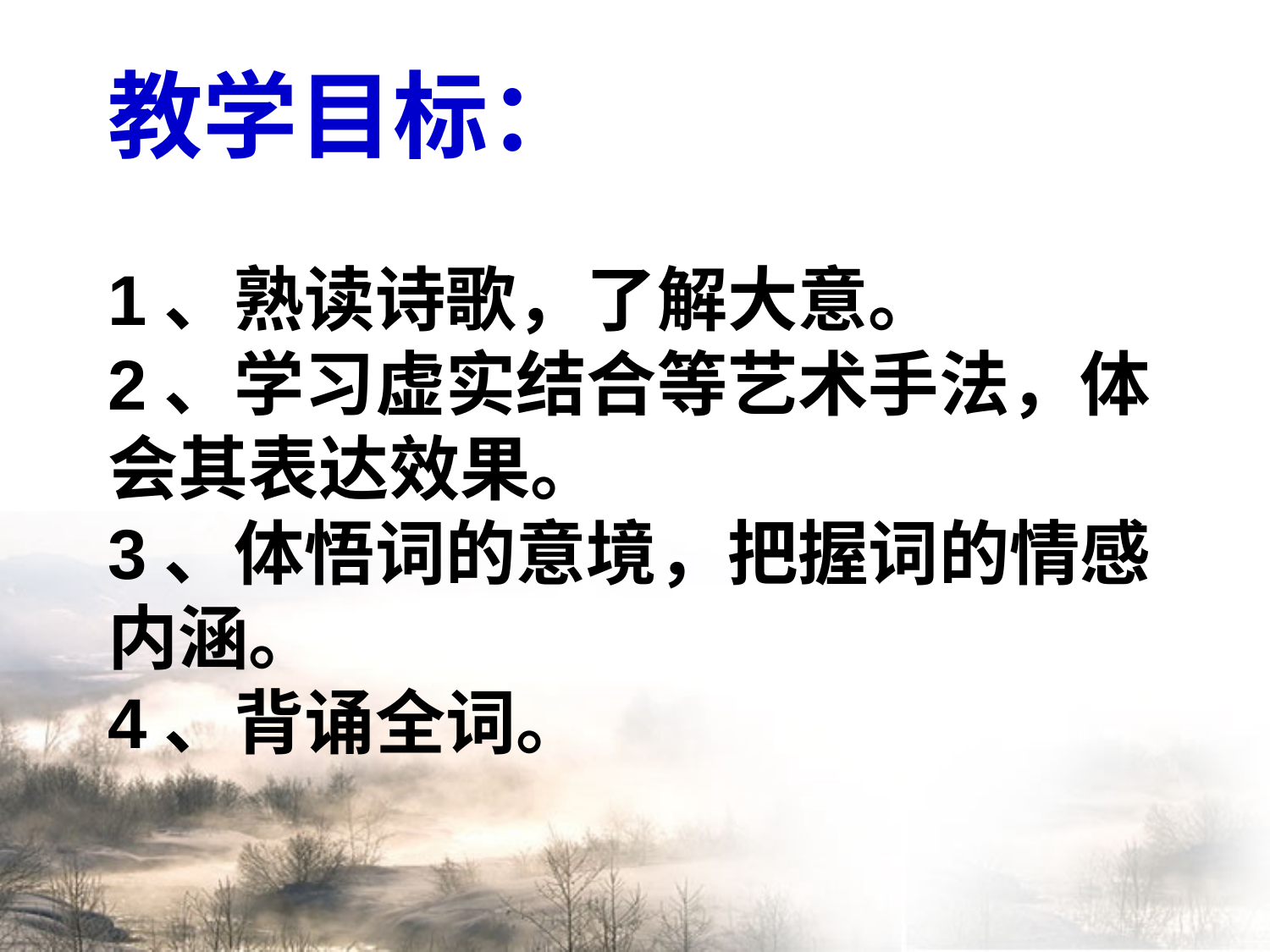

教学目标：

1、熟读诗歌，了解大意。
2、学习虚实结合等艺术手法，体会其表达效果。
3、体悟词的意境，把握词的情感内涵。
4、背诵全词。